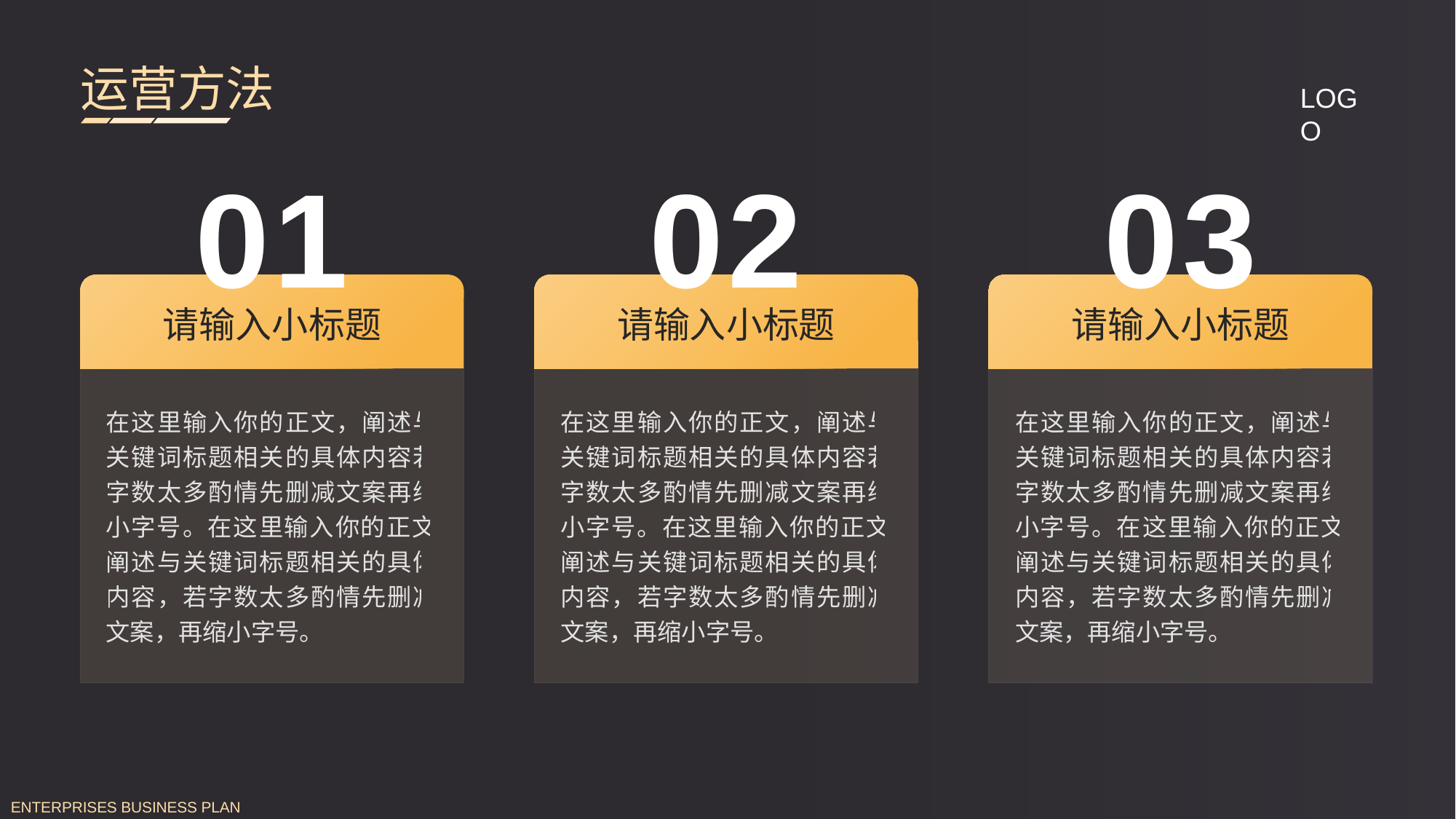

运营方法
LOGO

01
请输入小标题

在这里输入你的正文，阐述与关键词标题相关的具体内容若字数太多酌情先删减文案再缩小字号。在这里输入你的正文，阐述与关键词标题相关的具体内容，若字数太多酌情先删减文案，再缩小字号。
02
请输入小标题

在这里输入你的正文，阐述与关键词标题相关的具体内容若字数太多酌情先删减文案再缩小字号。在这里输入你的正文，阐述与关键词标题相关的具体内容，若字数太多酌情先删减文案，再缩小字号。
03
请输入小标题

在这里输入你的正文，阐述与关键词标题相关的具体内容若字数太多酌情先删减文案再缩小字号。在这里输入你的正文，阐述与关键词标题相关的具体内容，若字数太多酌情先删减文案，再缩小字号。
ENTERPRISES BUSINESS PLAN